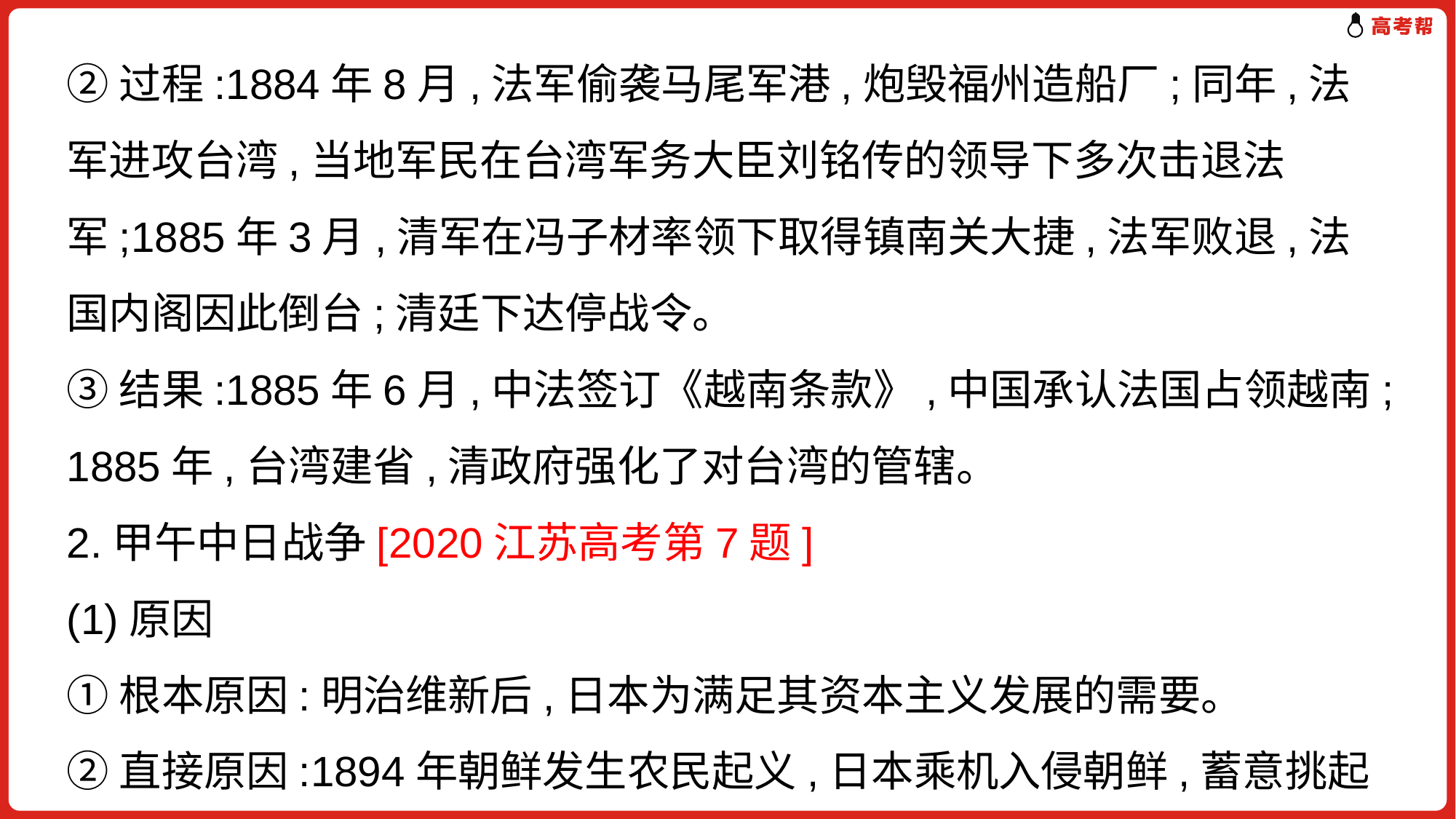

②过程:1884年8月,法军偷袭马尾军港,炮毁福州造船厂;同年,法军进攻台湾,当地军民在台湾军务大臣刘铭传的领导下多次击退法军;1885年3月,清军在冯子材率领下取得镇南关大捷,法军败退,法国内阁因此倒台;清廷下达停战令。
③结果:1885年6月,中法签订《越南条款》,中国承认法国占领越南;1885年,台湾建省,清政府强化了对台湾的管辖。
2.甲午中日战争[2020江苏高考第7题]
(1)原因
①根本原因:明治维新后,日本为满足其资本主义发展的需要。
②直接原因:1894年朝鲜发生农民起义,日本乘机入侵朝鲜,蓄意挑起战争。